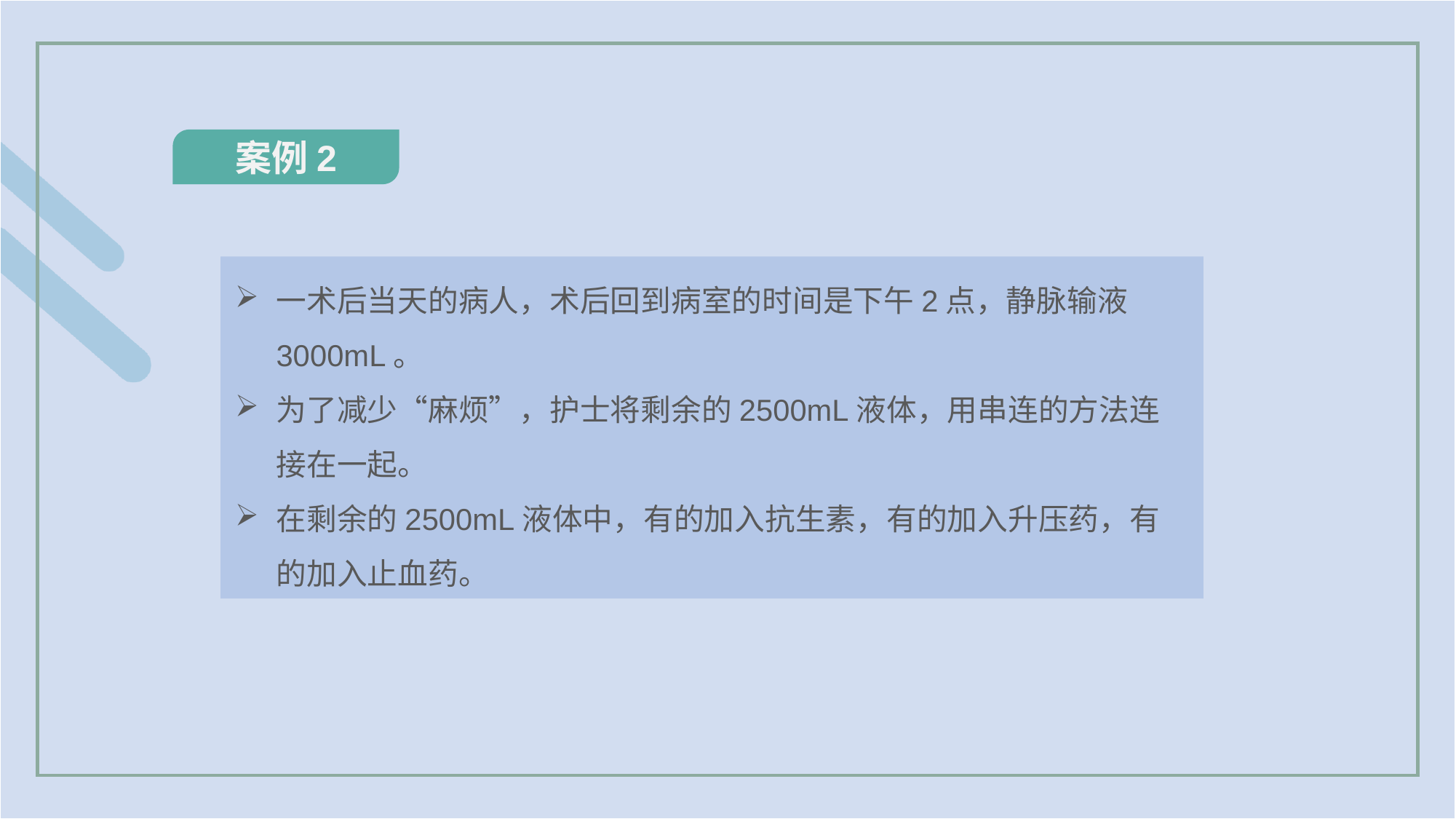

案例2
一术后当天的病人，术后回到病室的时间是下午2点，静脉输液3000mL。
为了减少“麻烦”，护士将剩余的2500mL液体，用串连的方法连接在一起。
在剩余的2500mL液体中，有的加入抗生素，有的加入升压药，有的加入止血药。